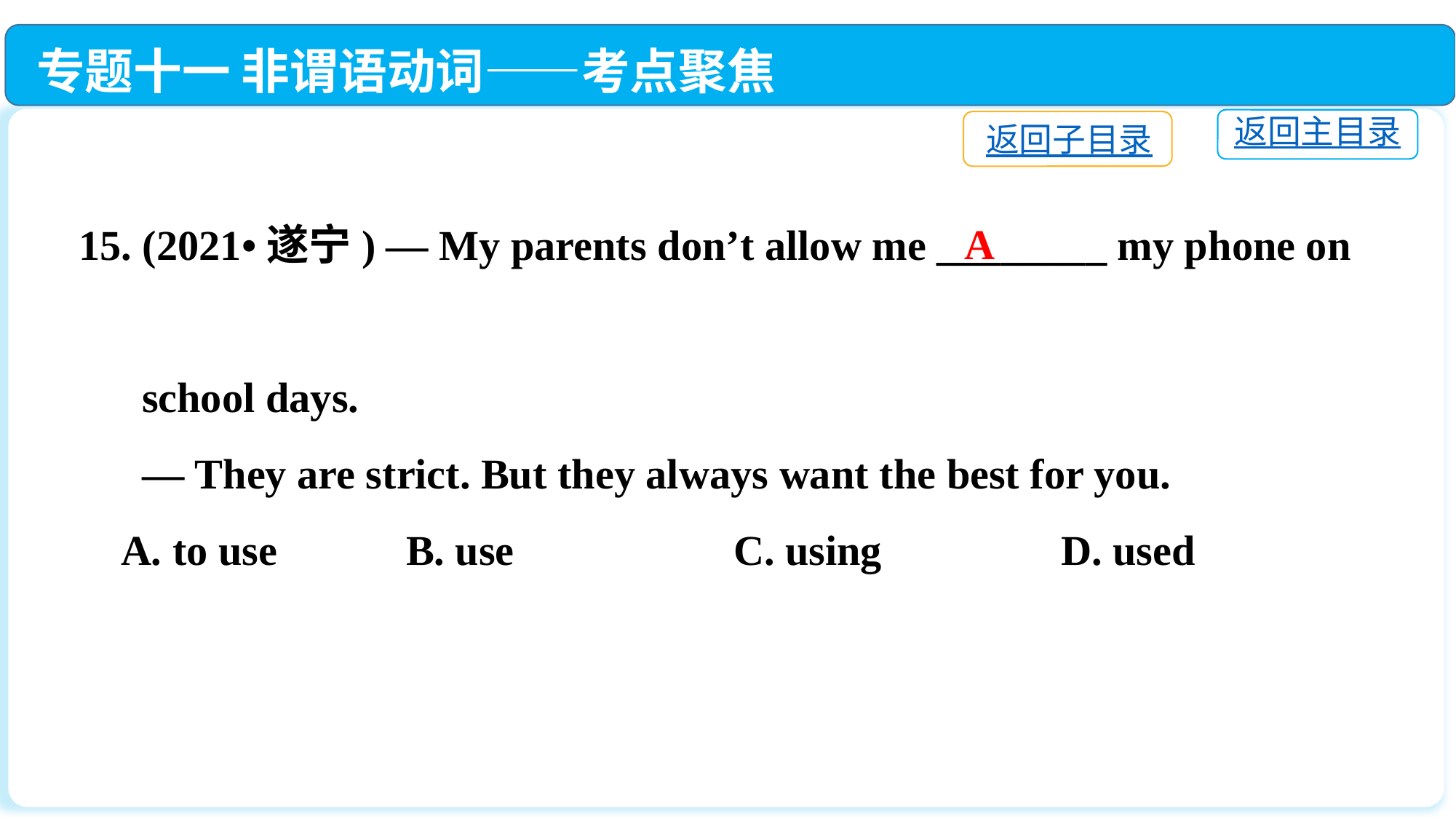

专题十一 非谓语动词——考点聚焦

返回主目录

返回子目录
15. (2021•遂宁) — My parents don’t allow me ________ my phone on
      school days.
      — They are strict. But they always want the best for you.
    A. to use		B. use			C. using		D. used
A